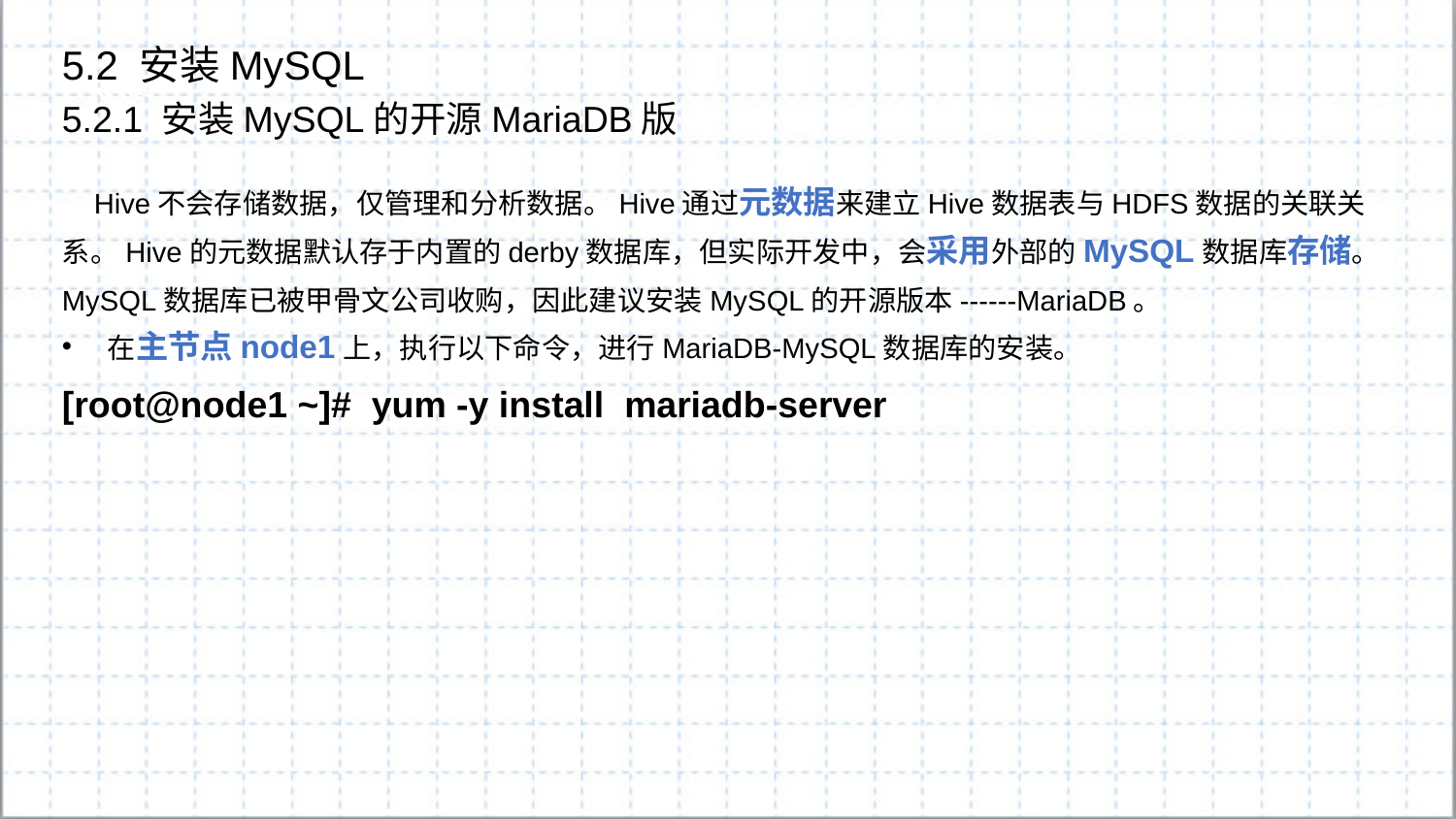

5.2 安装MySQL
5.2.1 安装MySQL的开源MariaDB版
    Hive不会存储数据，仅管理和分析数据。Hive通过元数据来建立Hive数据表与HDFS数据的关联关系。Hive的元数据默认存于内置的derby数据库，但实际开发中，会采用外部的MySQL数据库存储。MySQL数据库已被甲骨文公司收购，因此建议安装MySQL的开源版本------MariaDB。
在主节点node1上，执行以下命令，进行MariaDB-MySQL数据库的安装。
[root@node1 ~]#  yum -y install  mariadb-server